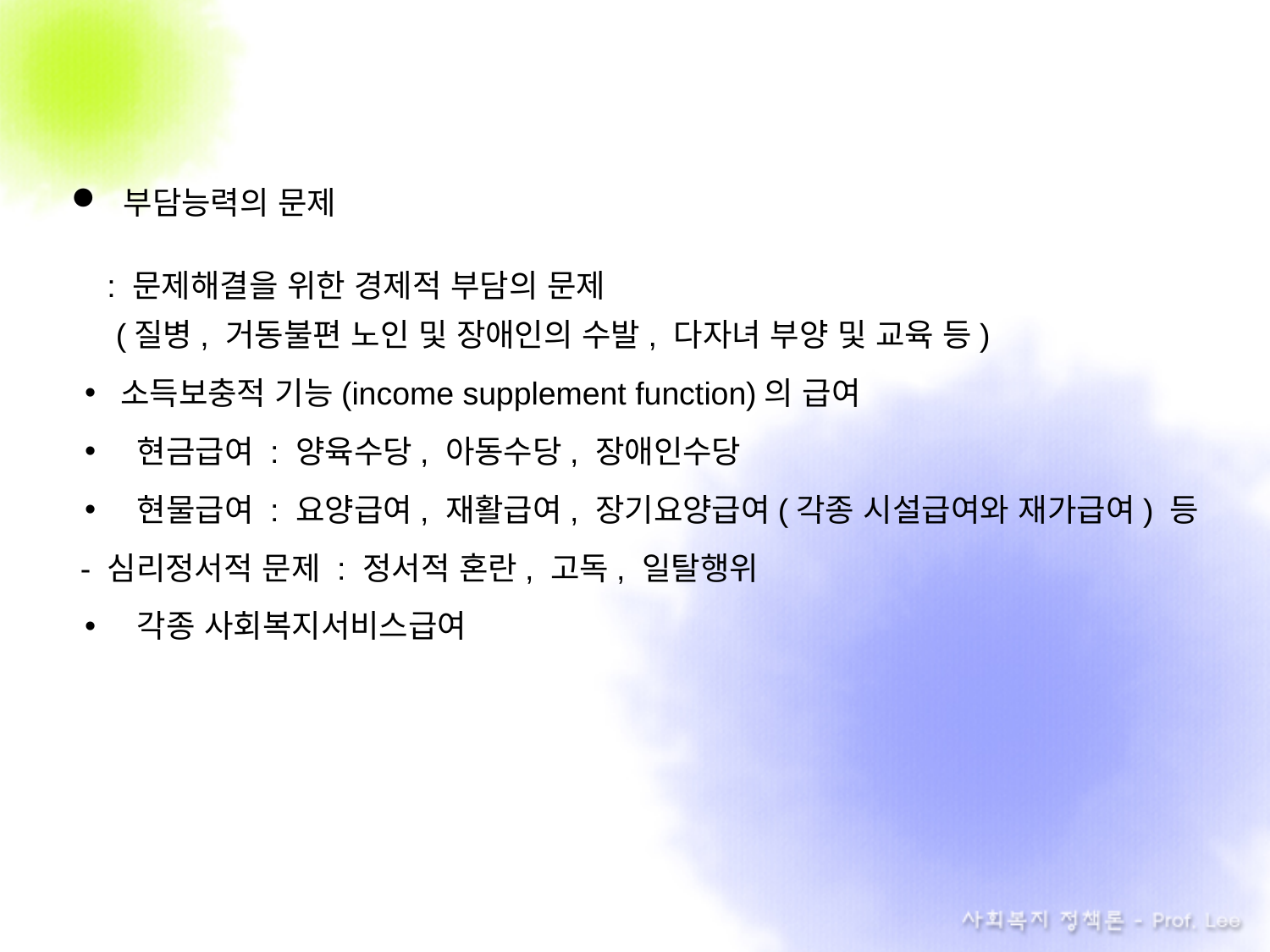

부담능력의 문제

    : 문제해결을 위한 경제적 부담의 문제
     (질병, 거동불편 노인 및 장애인의 수발, 다자녀 부양 및 교육 등)
소득보충적 기능(income supplement function)의 급여
 현금급여 : 양육수당, 아동수당, 장애인수당
 현물급여 : 요양급여, 재활급여, 장기요양급여(각종 시설급여와 재가급여) 등
 - 심리정서적 문제 : 정서적 혼란, 고독, 일탈행위
 각종 사회복지서비스급여